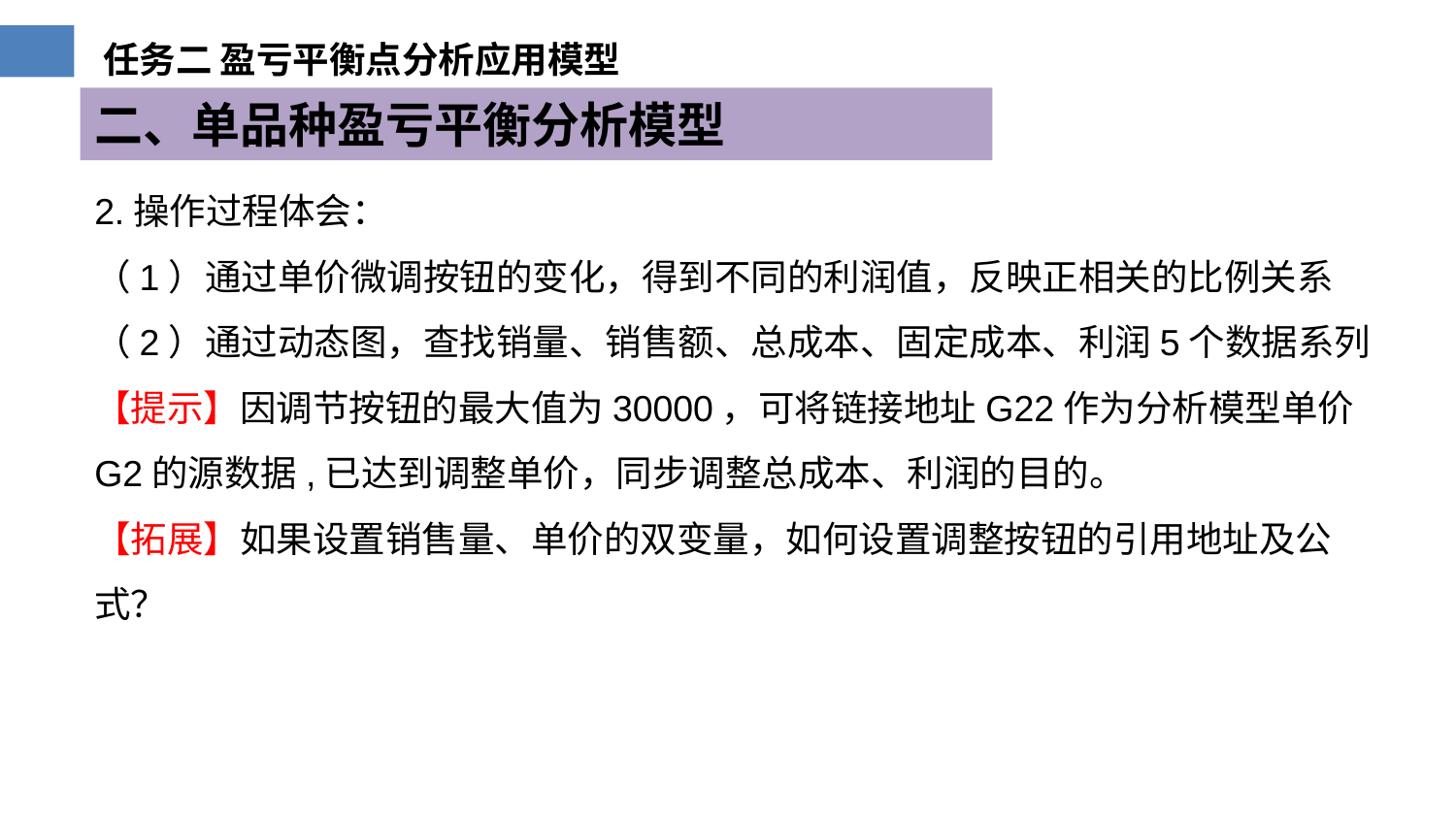

二、单品种盈亏平衡分析模型
2.操作过程体会：
（1）通过单价微调按钮的变化，得到不同的利润值，反映正相关的比例关系
（2）通过动态图，查找销量、销售额、总成本、固定成本、利润5个数据系列
【提示】因调节按钮的最大值为30000，可将链接地址G22作为分析模型单价G2的源数据,已达到调整单价，同步调整总成本、利润的目的。
【拓展】如果设置销售量、单价的双变量，如何设置调整按钮的引用地址及公式？